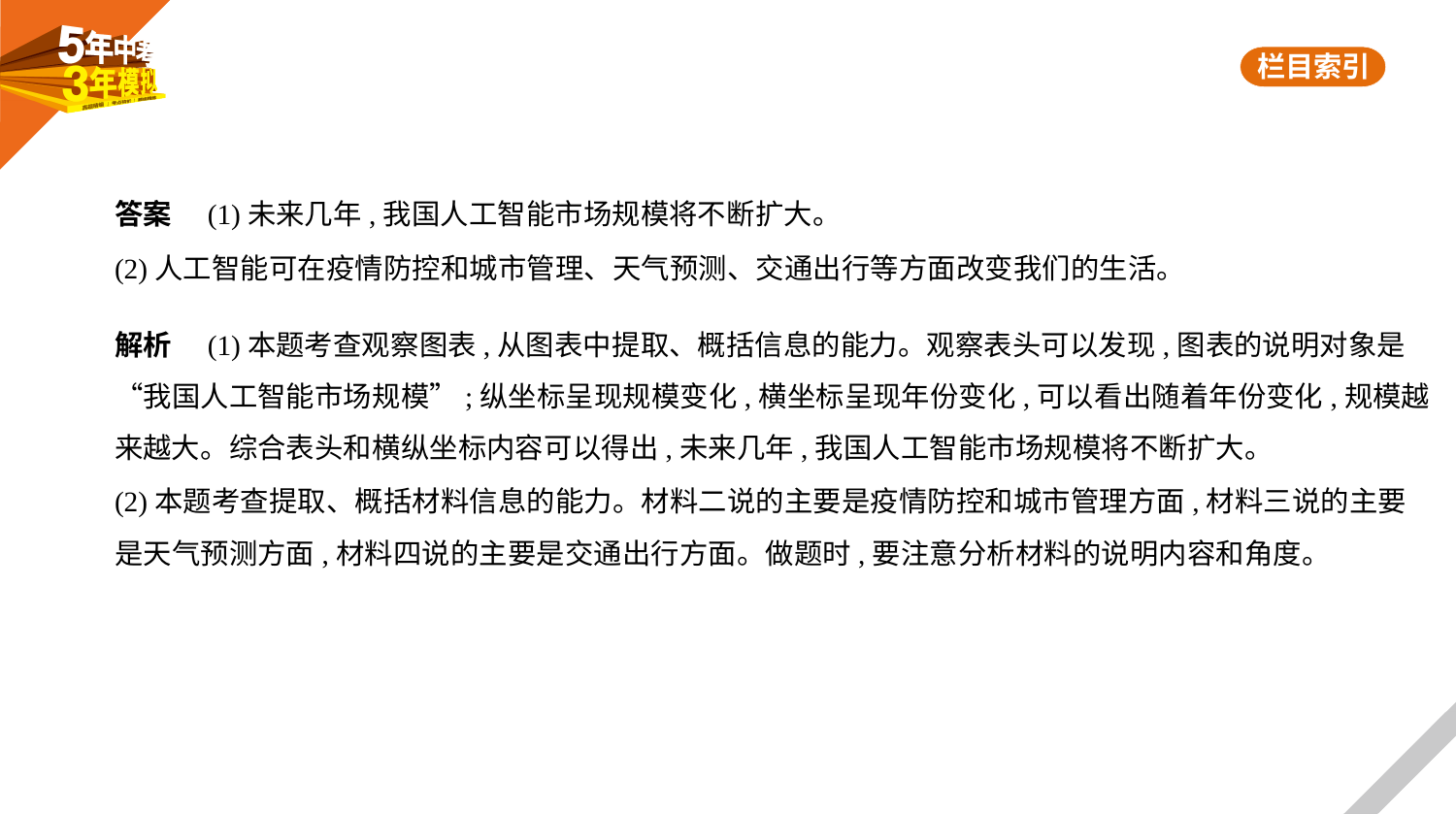

答案　(1)未来几年,我国人工智能市场规模将不断扩大。
(2)人工智能可在疫情防控和城市管理、天气预测、交通出行等方面改变我们的生活。
解析　(1)本题考查观察图表,从图表中提取、概括信息的能力。观察表头可以发现,图表的说明对象是
“我国人工智能市场规模”;纵坐标呈现规模变化,横坐标呈现年份变化,可以看出随着年份变化,规模越
来越大。综合表头和横纵坐标内容可以得出,未来几年,我国人工智能市场规模将不断扩大。
(2)本题考查提取、概括材料信息的能力。材料二说的主要是疫情防控和城市管理方面,材料三说的主要
是天气预测方面,材料四说的主要是交通出行方面。做题时,要注意分析材料的说明内容和角度。